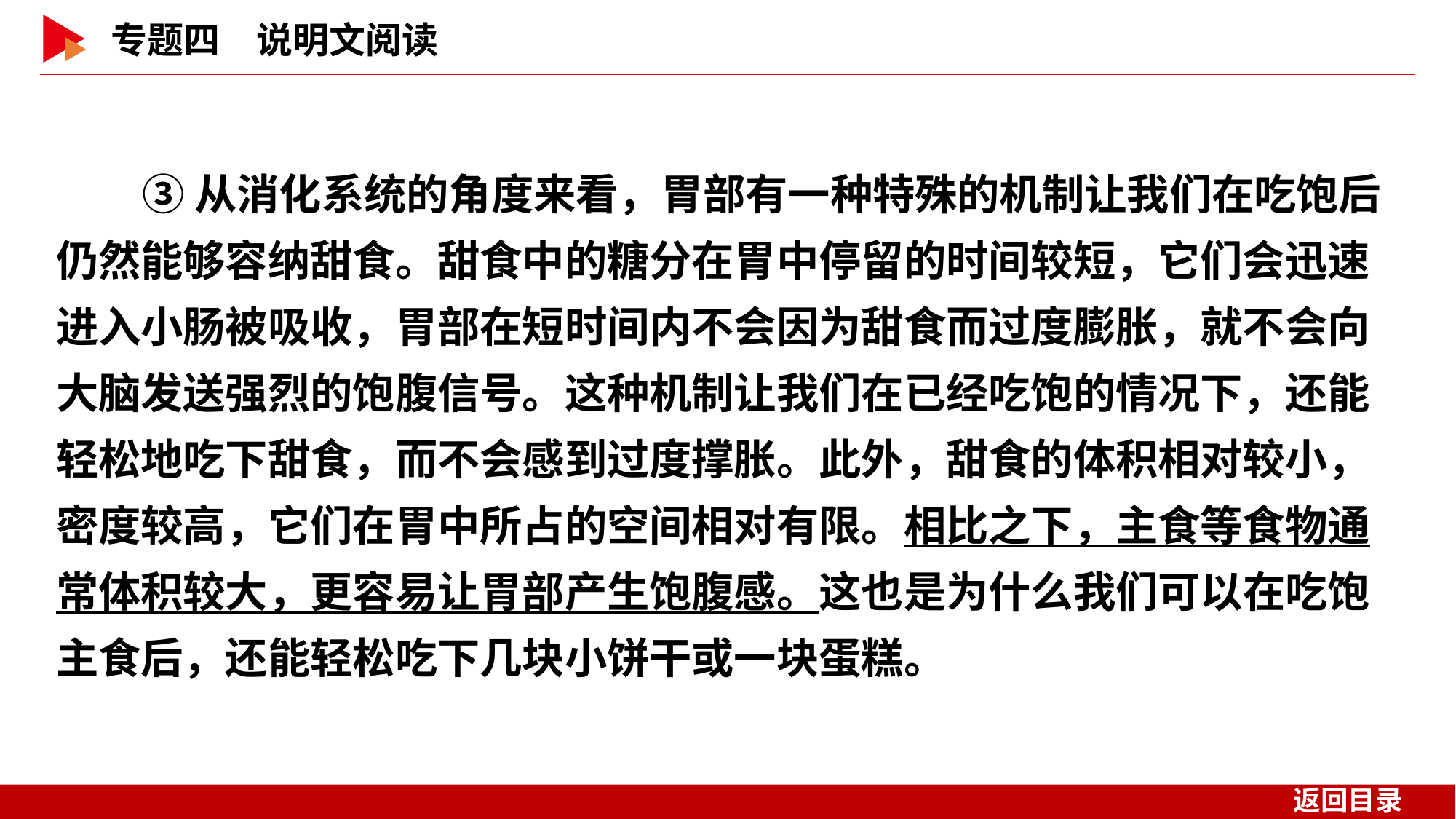

③从消化系统的角度来看，胃部有一种特殊的机制让我们在吃饱后仍然能够容纳甜食。甜食中的糖分在胃中停留的时间较短，它们会迅速进入小肠被吸收，胃部在短时间内不会因为甜食而过度膨胀，就不会向大脑发送强烈的饱腹信号。这种机制让我们在已经吃饱的情况下，还能轻松地吃下甜食，而不会感到过度撑胀。此外，甜食的体积相对较小，密度较高，它们在胃中所占的空间相对有限。相比之下，主食等食物通常体积较大，更容易让胃部产生饱腹感。这也是为什么我们可以在吃饱主食后，还能轻松吃下几块小饼干或一块蛋糕。